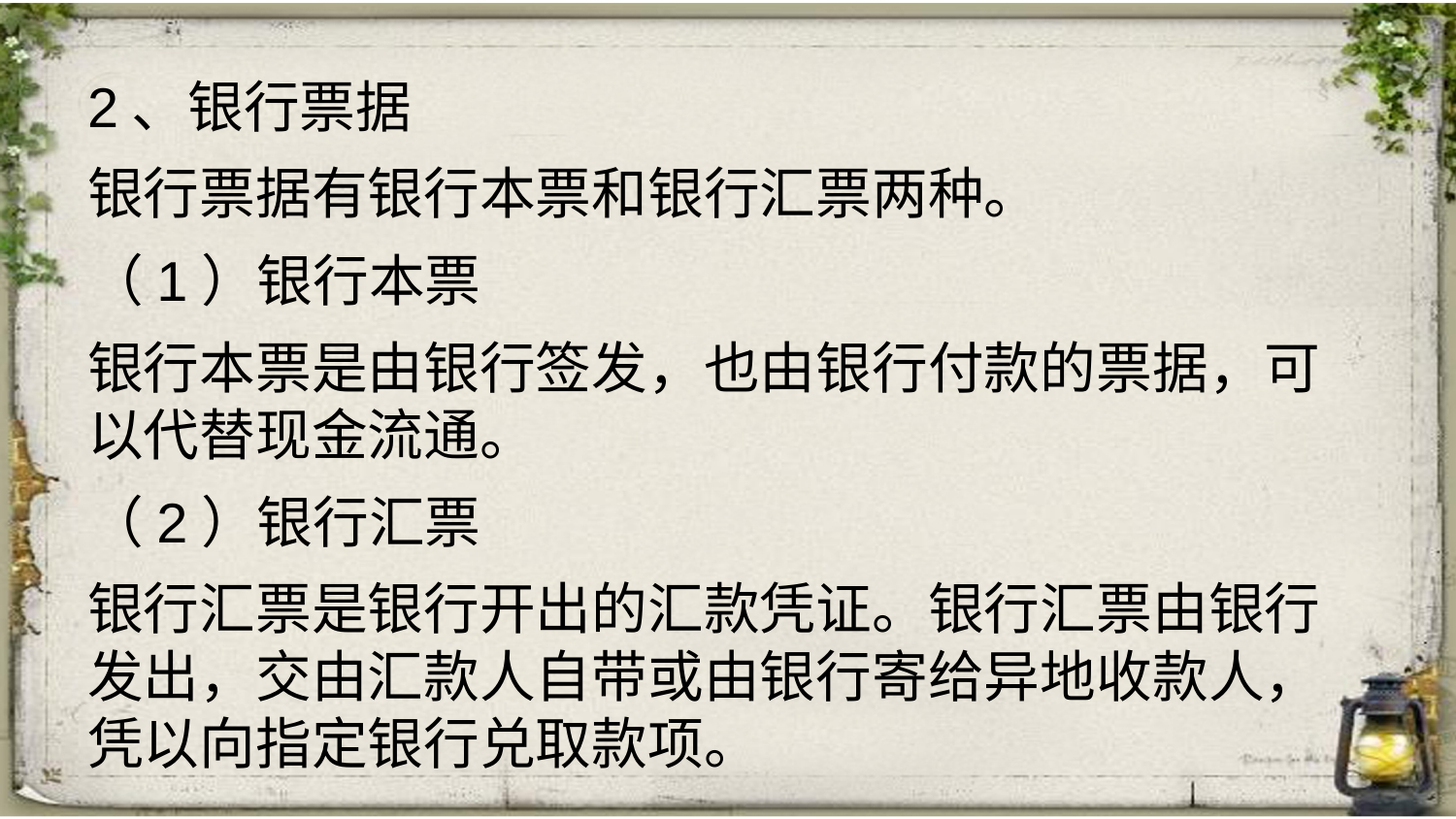

2、银行票据
银行票据有银行本票和银行汇票两种。
（1）银行本票
银行本票是由银行签发，也由银行付款的票据，可以代替现金流通。
（2）银行汇票
银行汇票是银行开出的汇款凭证。银行汇票由银行发出，交由汇款人自带或由银行寄给异地收款人，凭以向指定银行兑取款项。